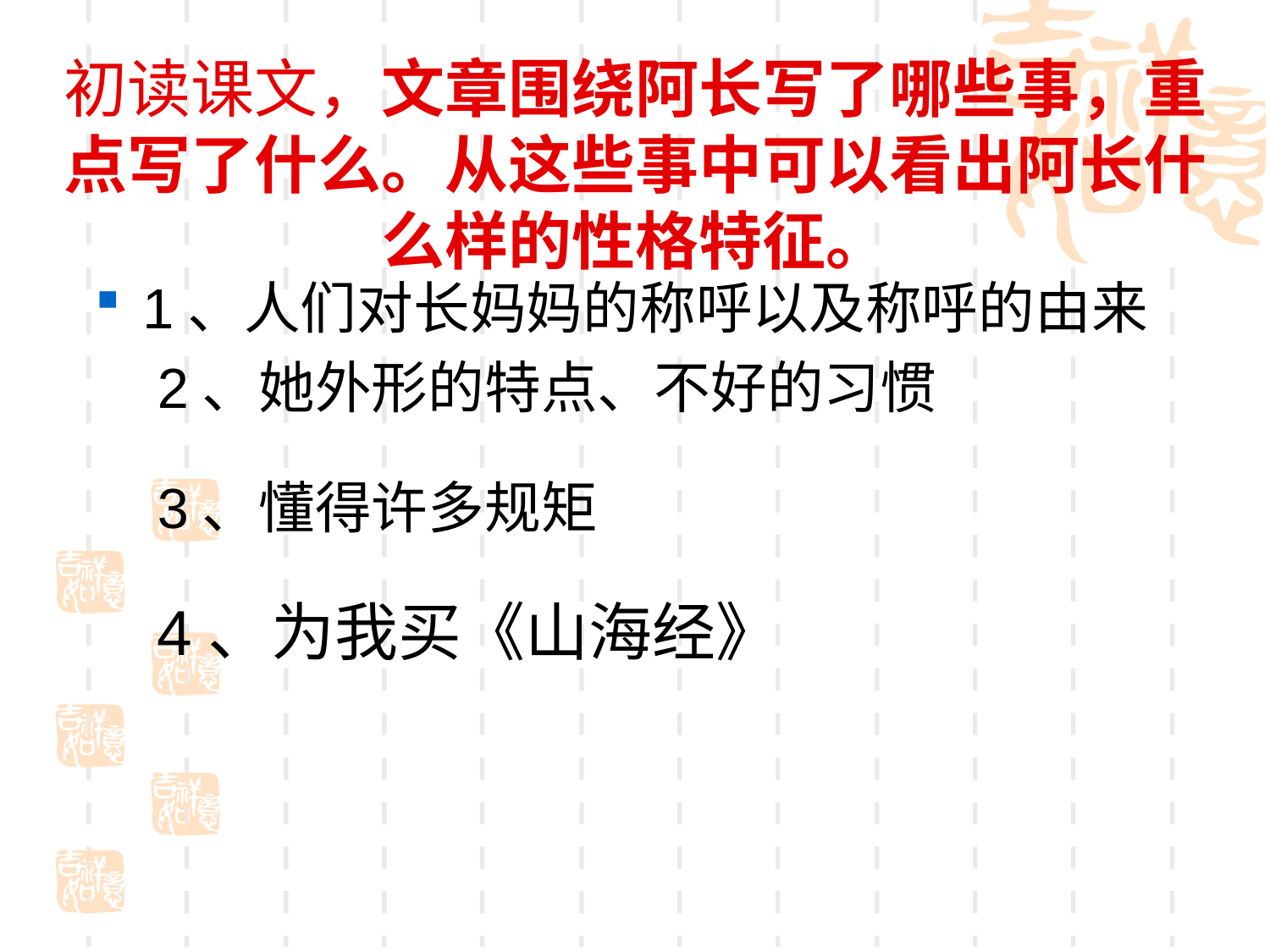

# 初读课文，文章围绕阿长写了哪些事，重点写了什么。从这些事中可以看出阿长什么样的性格特征。
1、人们对长妈妈的称呼以及称呼的由来
2、她外形的特点、不好的习惯
3、懂得许多规矩
4、为我买《山海经》